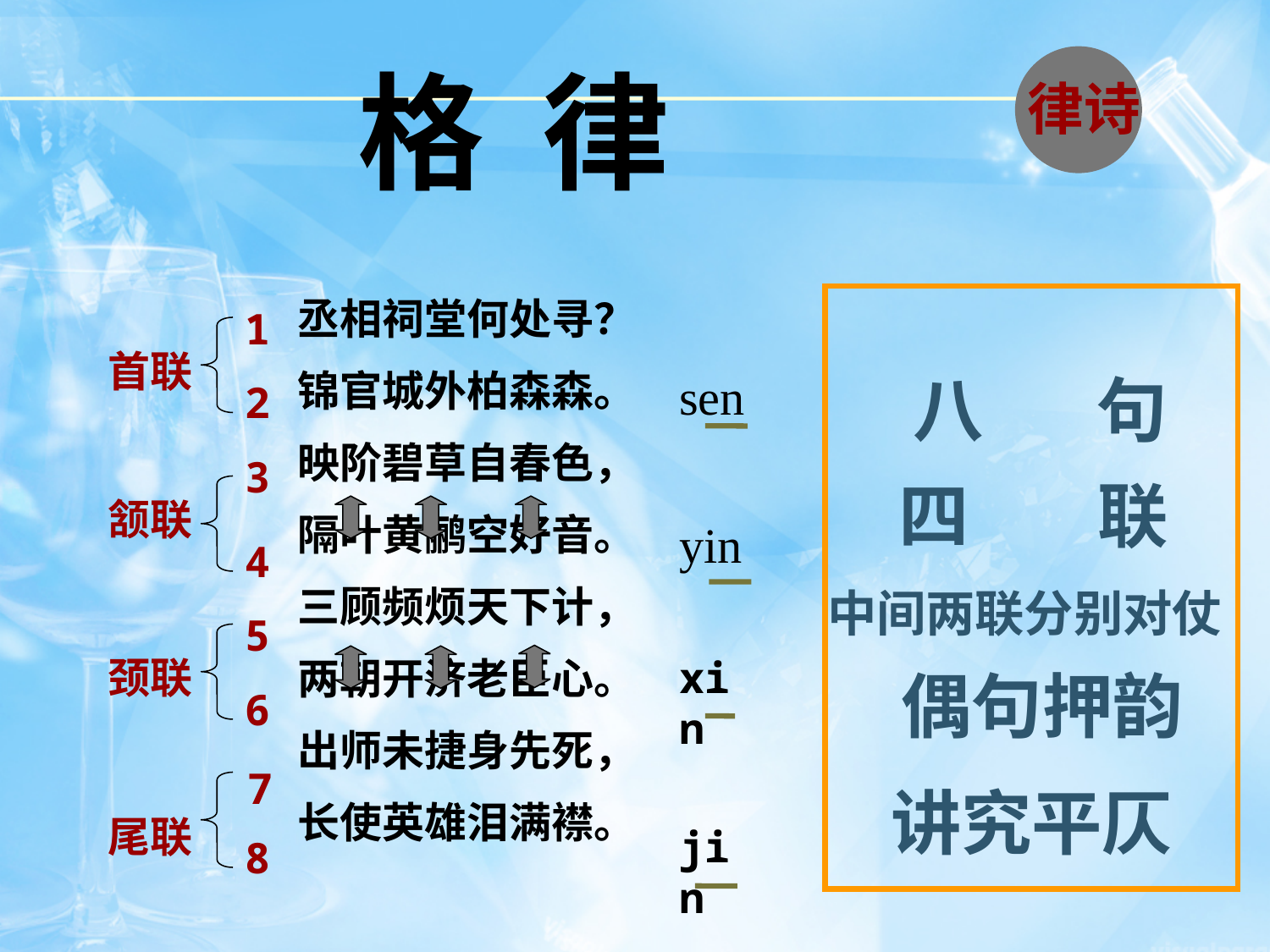

格  律

律诗
丞相祠堂何处寻？
锦官城外柏森森。
映阶碧草自春色，
隔叶黄鹂空好音。
三顾频烦天下计，
两朝开济老臣心。
出师未捷身先死，
长使英雄泪满襟。

1

首联
sen
 八       句
2

3
  四        联

颔联

yin
4
中间两联分别对仗

5

颈联

xin

偶句押韵
6

7

讲究平仄
尾联
jin
8